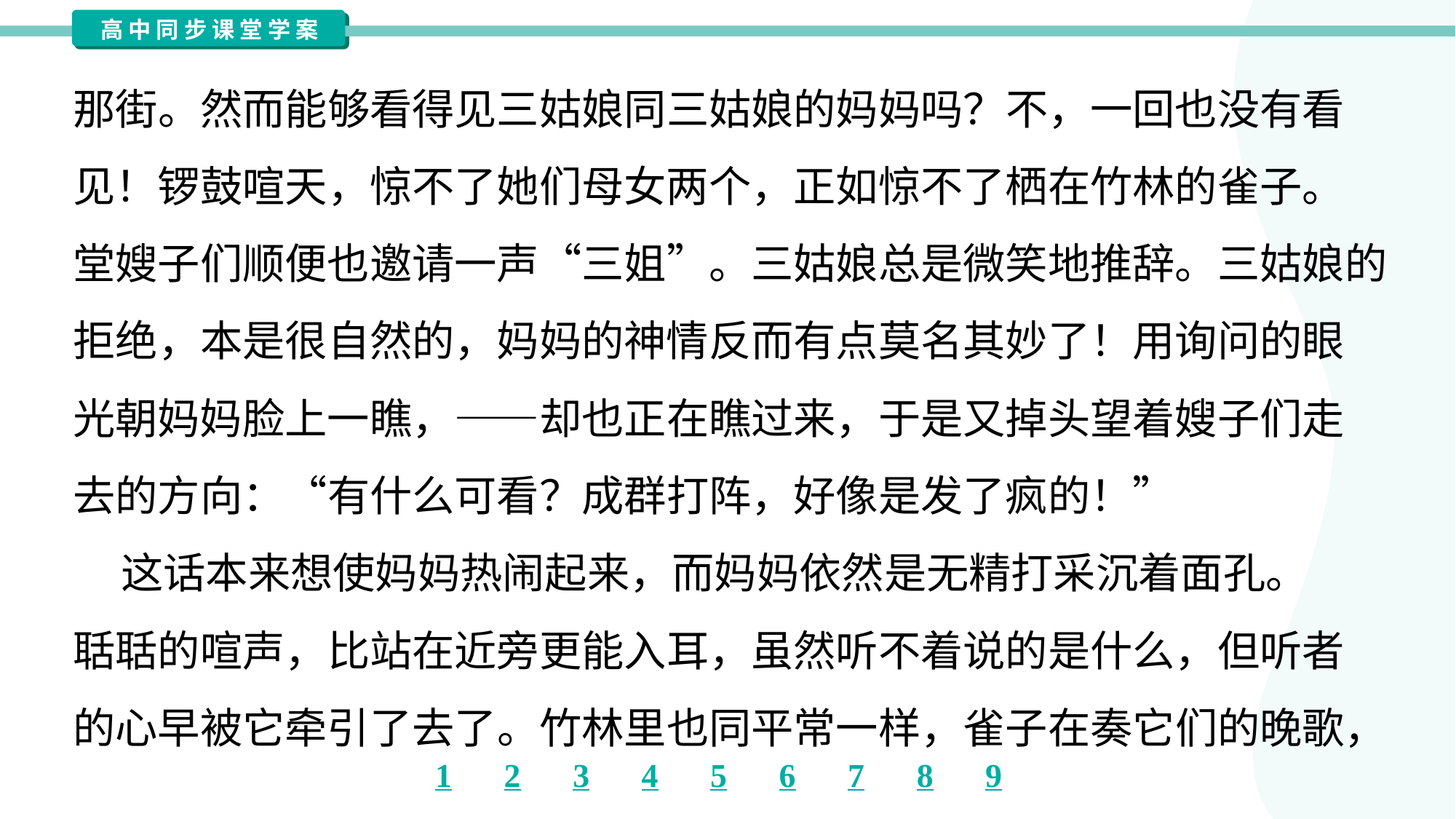

那街。然而能够看得见三姑娘同三姑娘的妈妈吗？不，一回也没有看
见！锣鼓喧天，惊不了她们母女两个，正如惊不了栖在竹林的雀子。
堂嫂子们顺便也邀请一声“三姐”。三姑娘总是微笑地推辞。三姑娘的
拒绝，本是很自然的，妈妈的神情反而有点莫名其妙了！用询问的眼
光朝妈妈脸上一瞧，——却也正在瞧过来，于是又掉头望着嫂子们走
去的方向：“有什么可看？成群打阵，好像是发了疯的！”
    这话本来想使妈妈热闹起来，而妈妈依然是无精打采沉着面孔。
聒聒的喧声，比站在近旁更能入耳，虽然听不着说的是什么，但听者
的心早被它牵引了去了。竹林里也同平常一样，雀子在奏它们的晚歌，